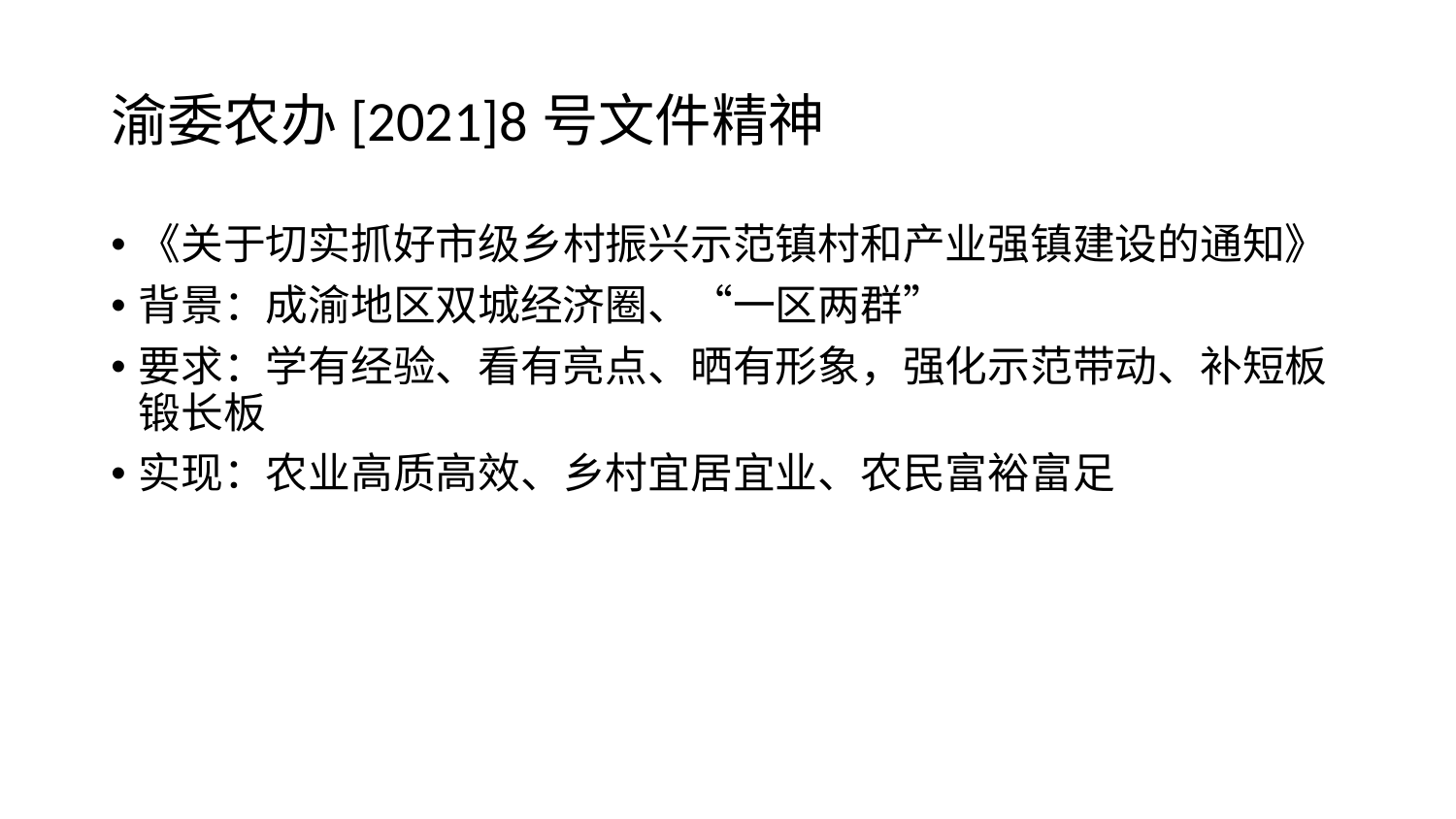

# 渝委农办[2021]8号文件精神
《关于切实抓好市级乡村振兴示范镇村和产业强镇建设的通知》
背景：成渝地区双城经济圈、“一区两群”
要求：学有经验、看有亮点、晒有形象，强化示范带动、补短板锻长板
实现：农业高质高效、乡村宜居宜业、农民富裕富足